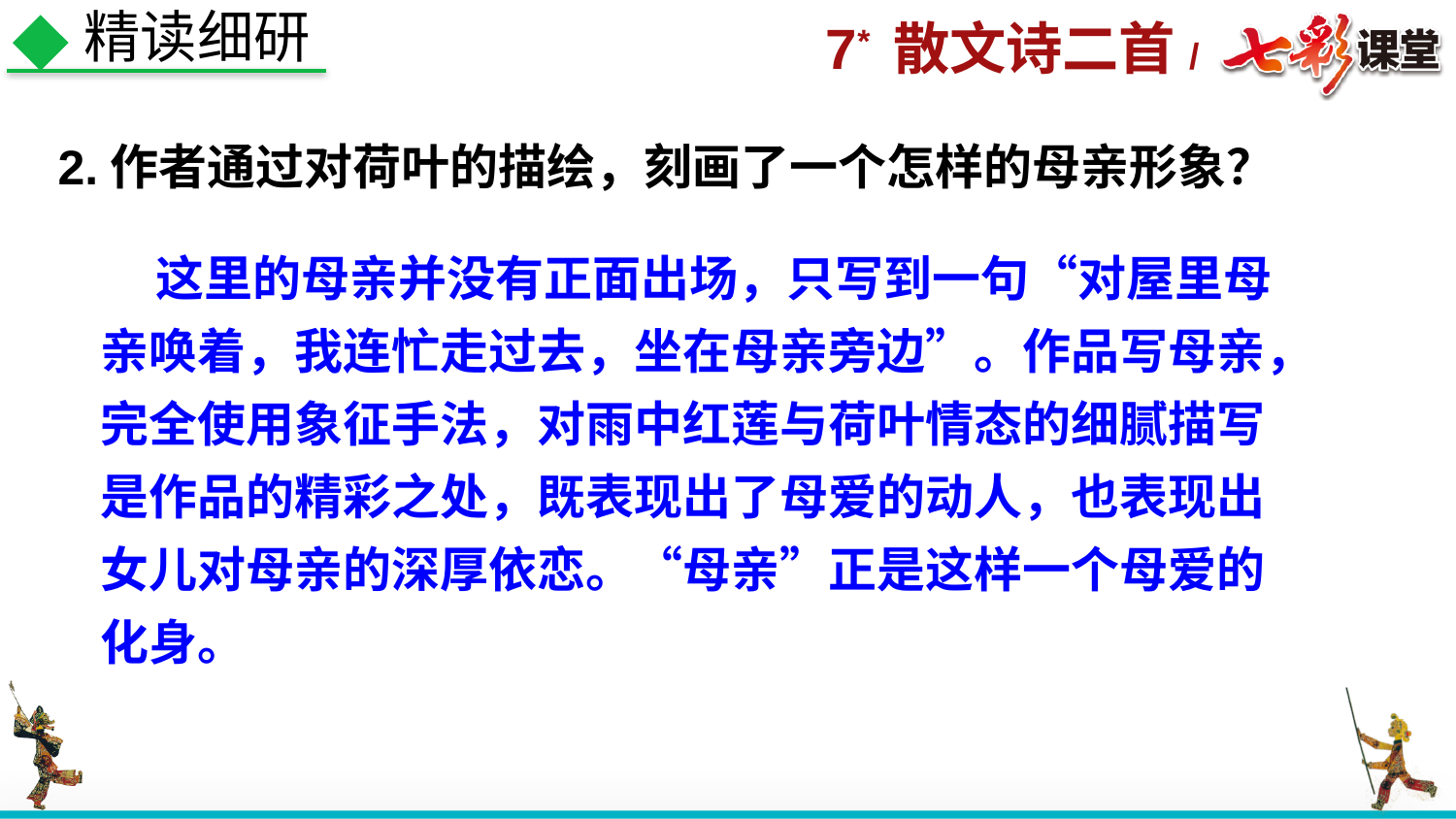

精读细研

2.作者通过对荷叶的描绘，刻画了一个怎样的母亲形象？
    这里的母亲并没有正面出场，只写到一句“对屋里母亲唤着，我连忙走过去，坐在母亲旁边”。作品写母亲，完全使用象征手法，对雨中红莲与荷叶情态的细腻描写是作品的精彩之处，既表现出了母爱的动人，也表现出女儿对母亲的深厚依恋。“母亲”正是这样一个母爱的化身。